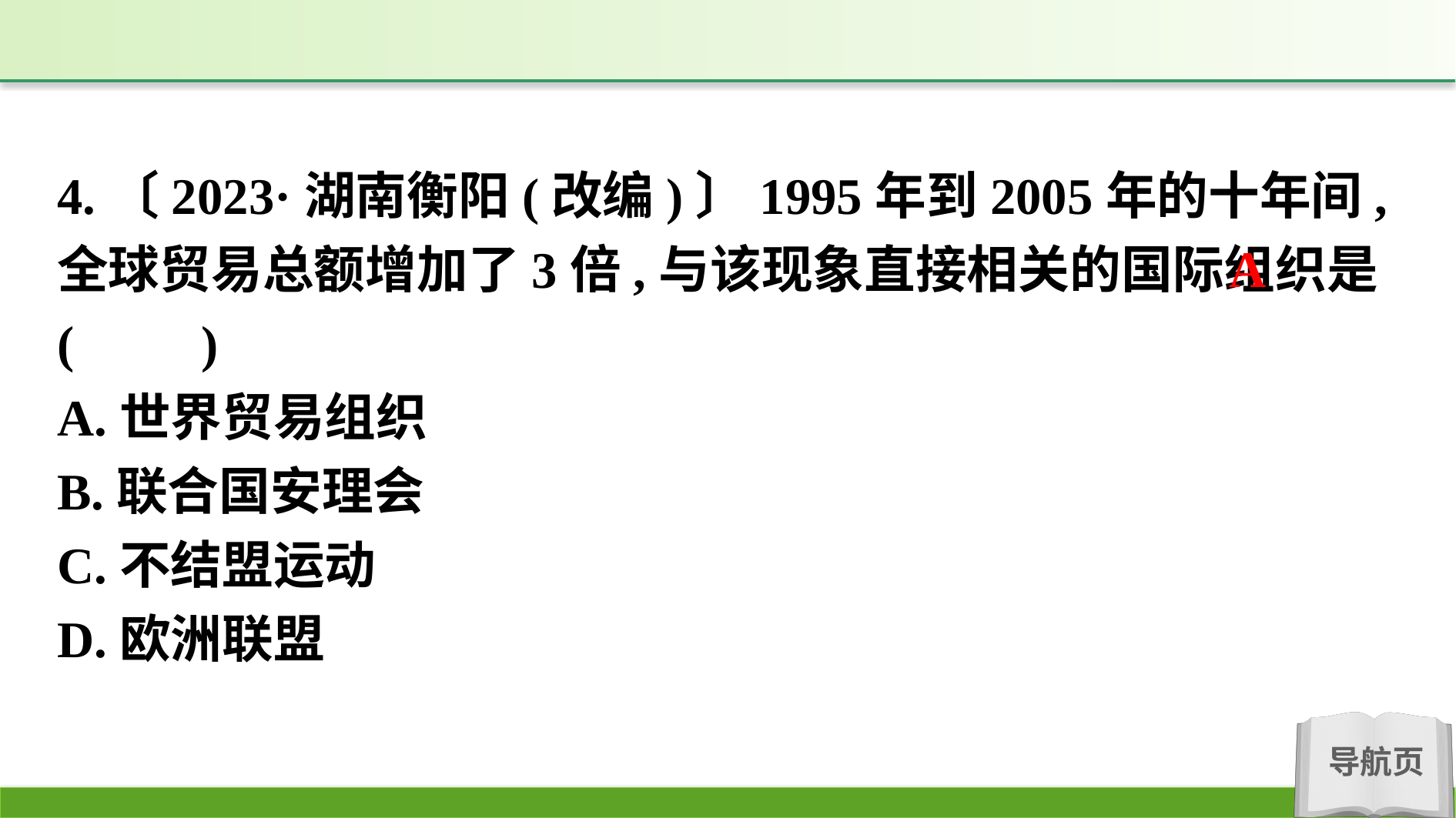

4.〔2023·湖南衡阳(改编)〕1995年到2005年的十年间,全球贸易总额增加了3倍,与该现象直接相关的国际组织是(　　)
A.世界贸易组织
B.联合国安理会
C.不结盟运动
D.欧洲联盟
A